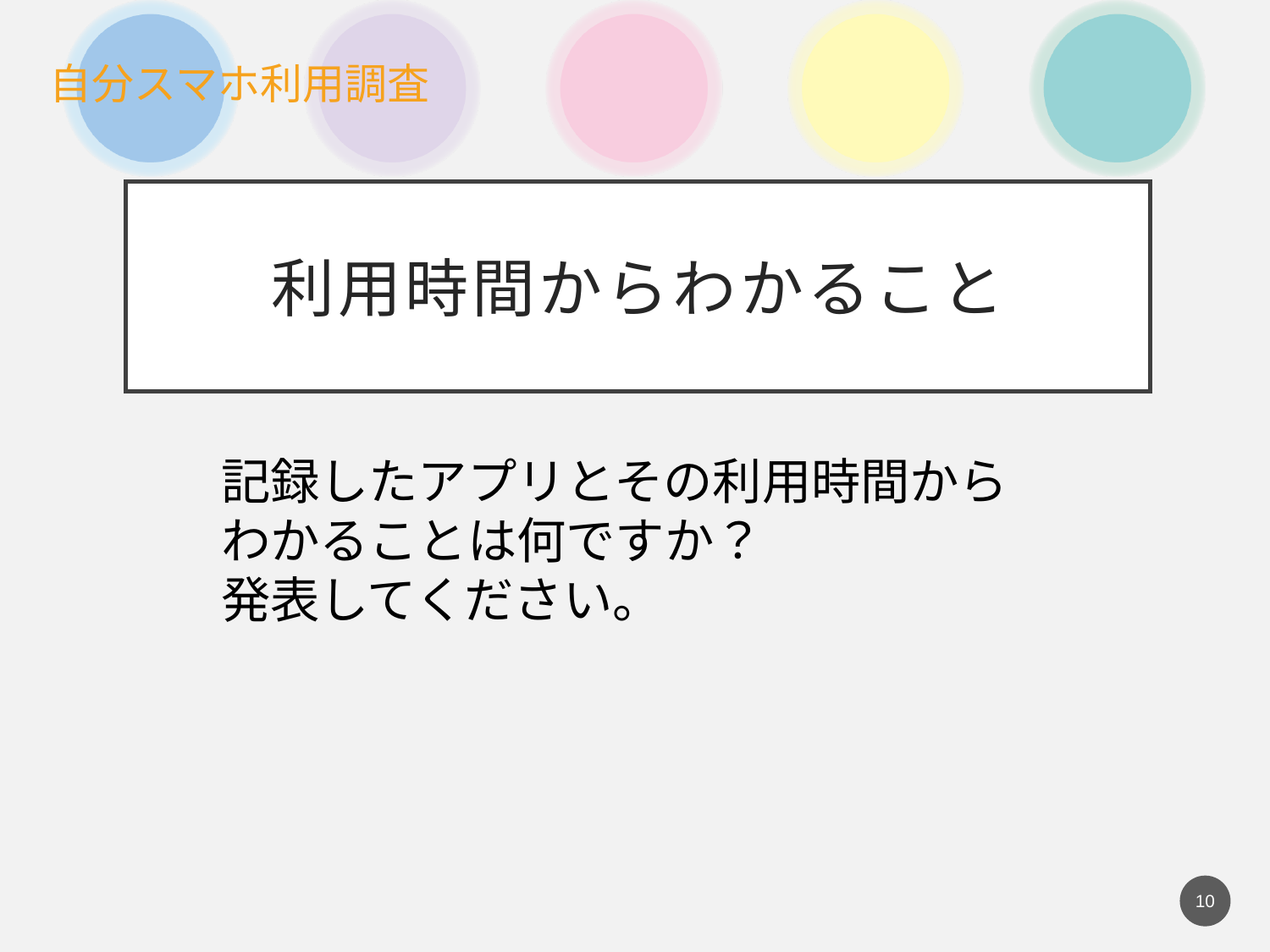

利用時間からわかること
記録したアプリとその利用時間からわかることは何ですか？
発表してください。
10